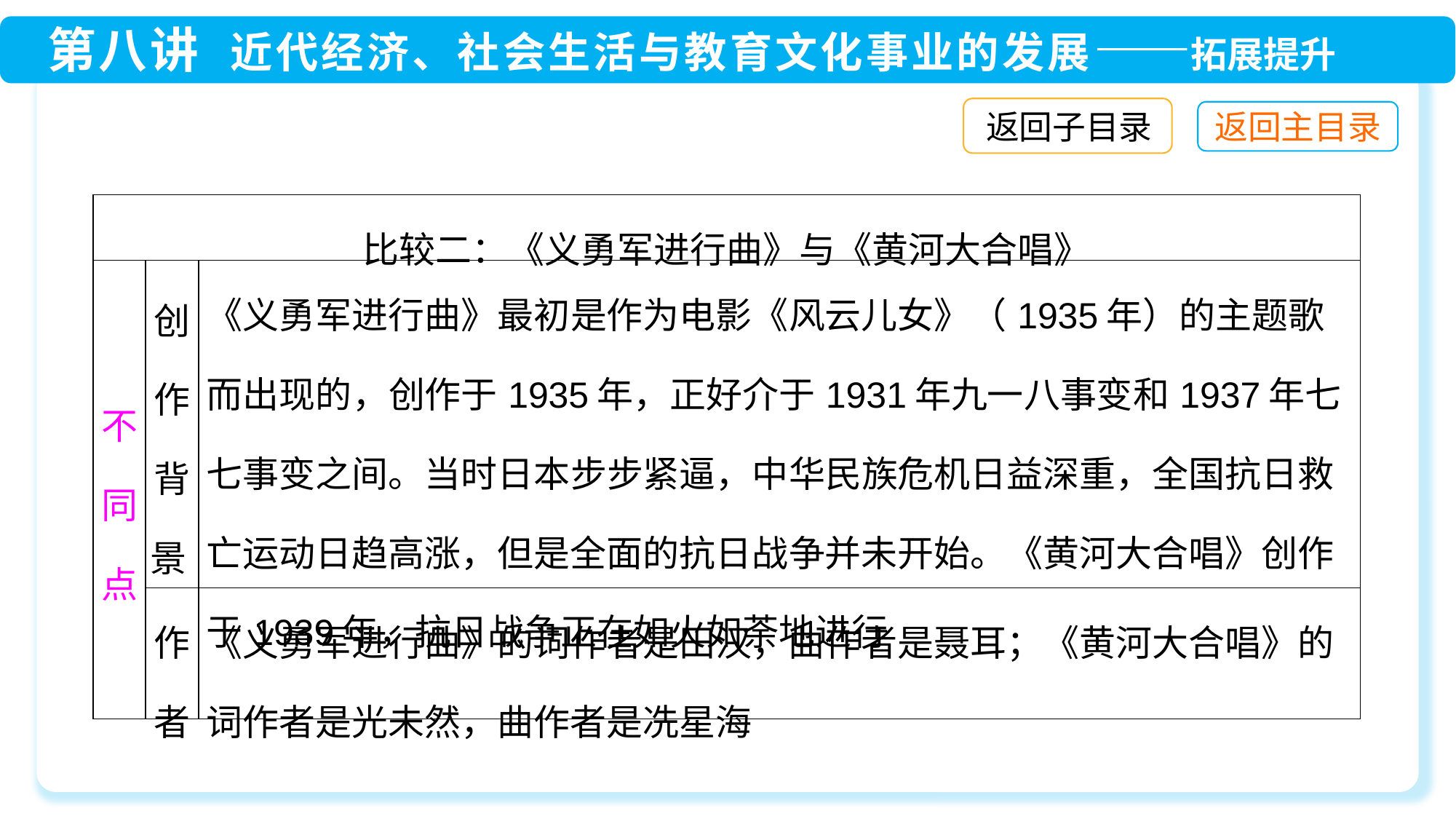

返回子目录
| 比较二：《义勇军进行曲》与《黄河大合唱》 |  |  |
| --- | --- | --- |
| 不同点 | 创作背景 | 《义勇军进行曲》最初是作为电影《风云儿女》（1935年）的主题歌而出现的，创作于1935年，正好介于1931年九一八事变和1937年七七事变之间。当时日本步步紧逼，中华民族危机日益深重，全国抗日救亡运动日趋高涨，但是全面的抗日战争并未开始。《黄河大合唱》创作于1939年，抗日战争正在如火如荼地进行 |
|  | 作者 | 《义勇军进行曲》的词作者是田汉，曲作者是聂耳；《黄河大合唱》的词作者是光未然，曲作者是冼星海 |